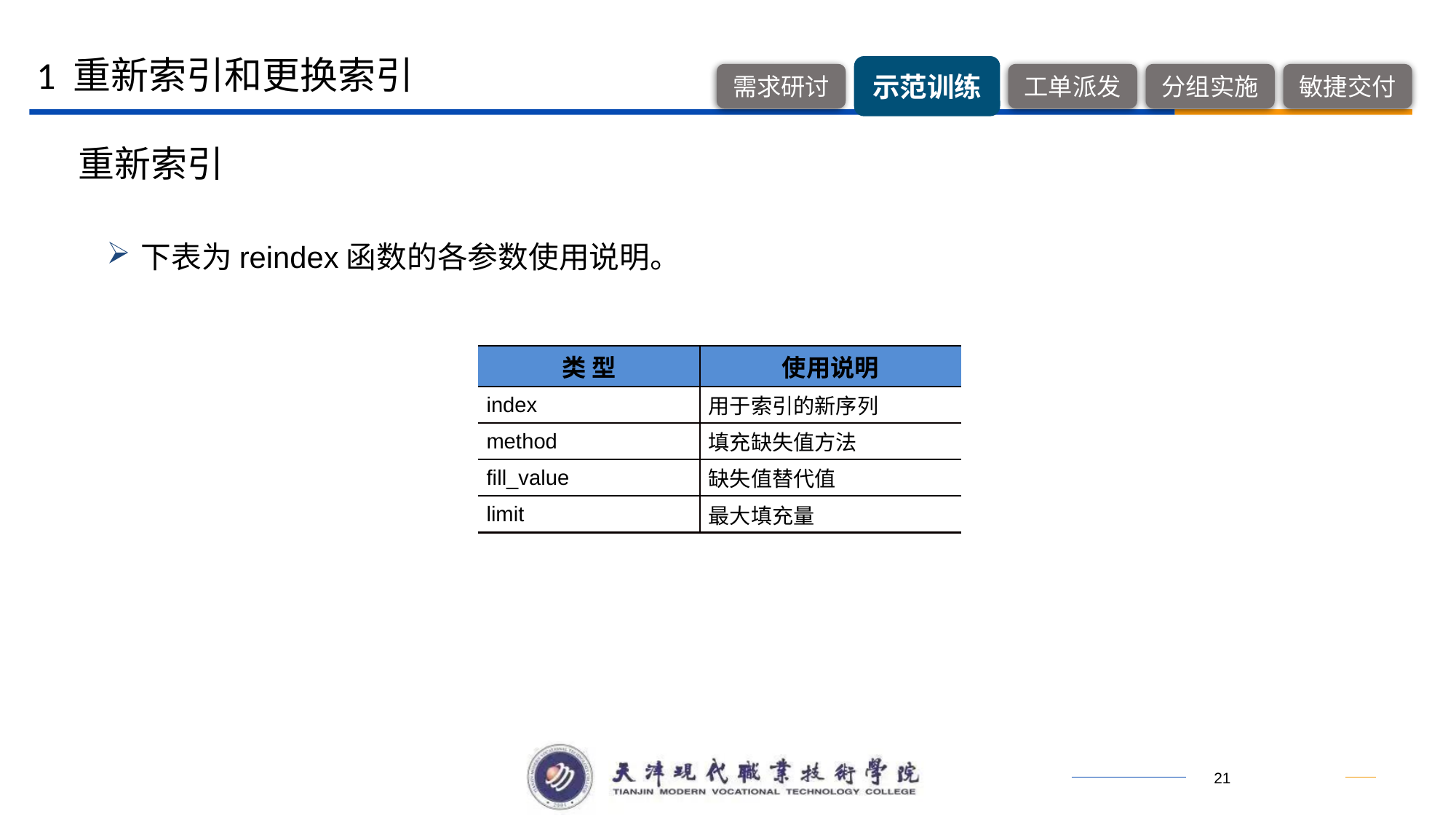

1 重新索引和更换索引

重新索引
下表为reindex函数的各参数使用说明。
| 类 型 | 使用说明 |
| --- | --- |
| index | 用于索引的新序列 |
| method | 填充缺失值方法 |
| fill\_value | 缺失值替代值 |
| limit | 最大填充量 |